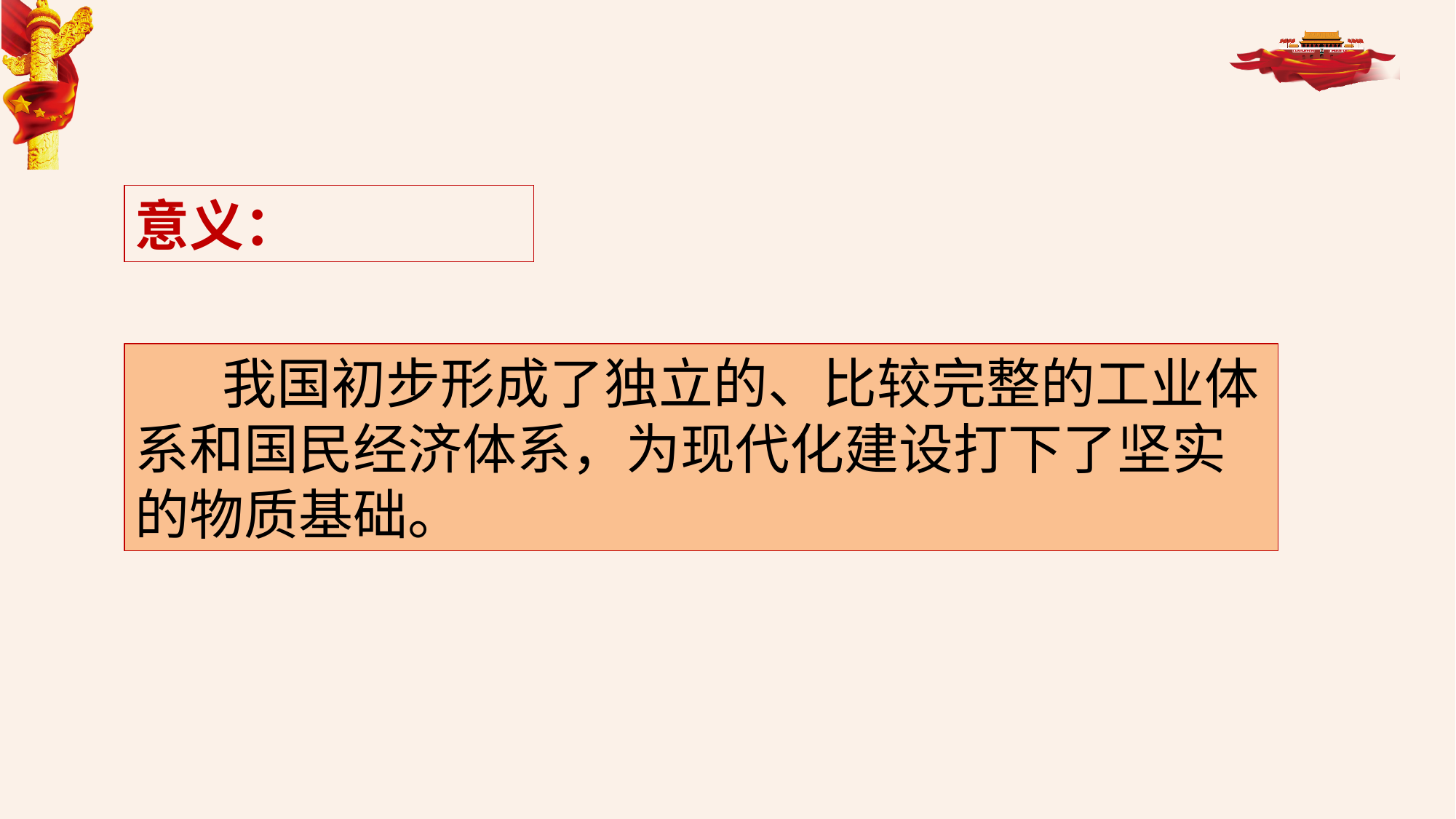

意义：
      我国初步形成了独立的、比较完整的工业体系和国民经济体系，为现代化建设打下了坚实的物质基础。